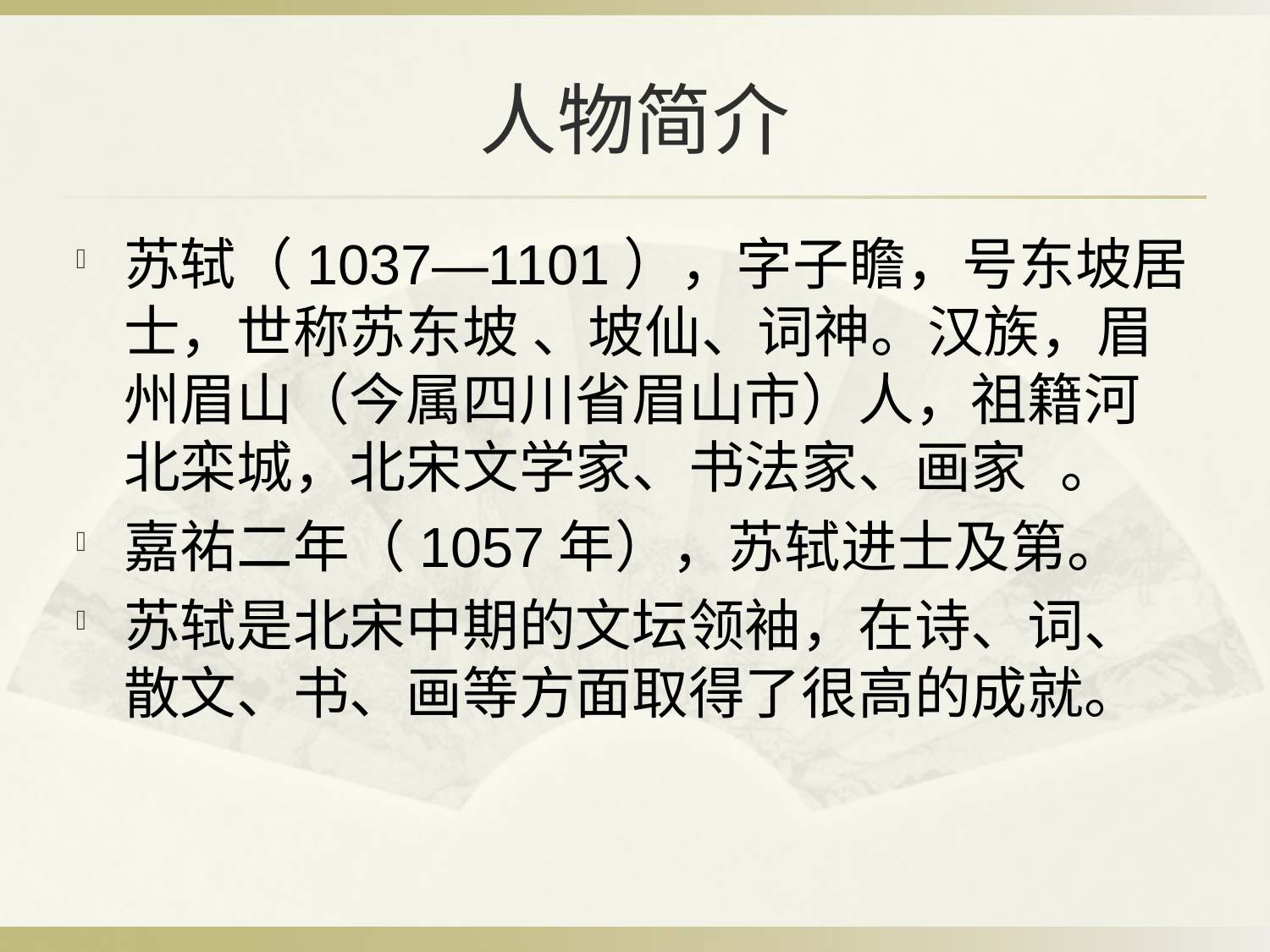

# 人物简介
苏轼（1037—1101），字子瞻，号东坡居士，世称苏东坡 、坡仙、词神。汉族，眉州眉山（今属四川省眉山市）人，祖籍河北栾城，北宋文学家、书法家、画家   。
嘉祐二年（1057年），苏轼进士及第。
苏轼是北宋中期的文坛领袖，在诗、词、散文、书、画等方面取得了很高的成就。